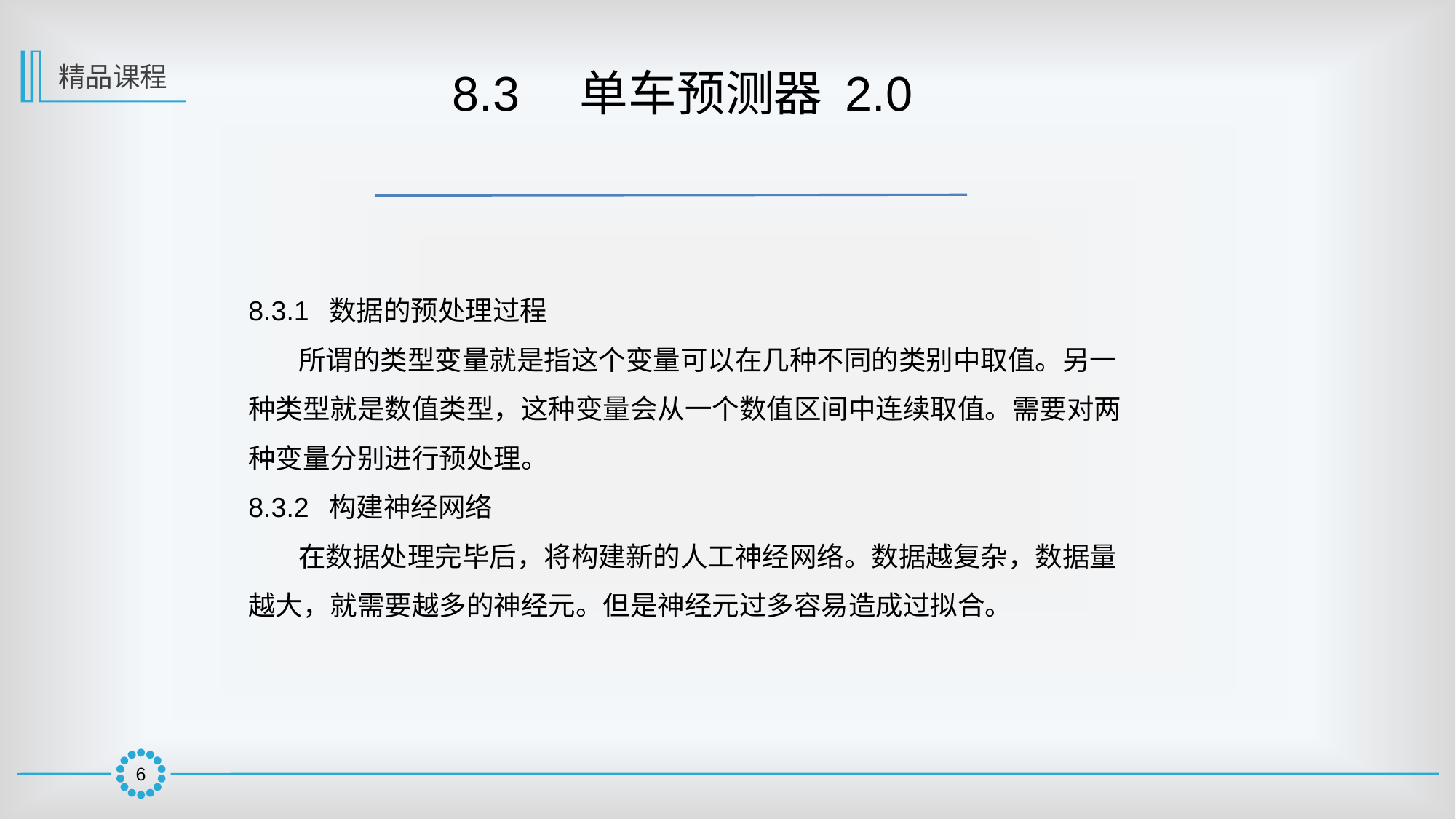

精品课程
 8.3　单车预测器 2.0

8.3.1 数据的预处理过程
       所谓的类型变量就是指这个变量可以在几种不同的类别中取值。另一种类型就是数值类型，这种变量会从一个数值区间中连续取值。需要对两种变量分别进行预处理。
8.3.2 构建神经网络
       在数据处理完毕后，将构建新的人工神经网络。数据越复杂，数据量越大，就需要越多的神经元。但是神经元过多容易造成过拟合。

6